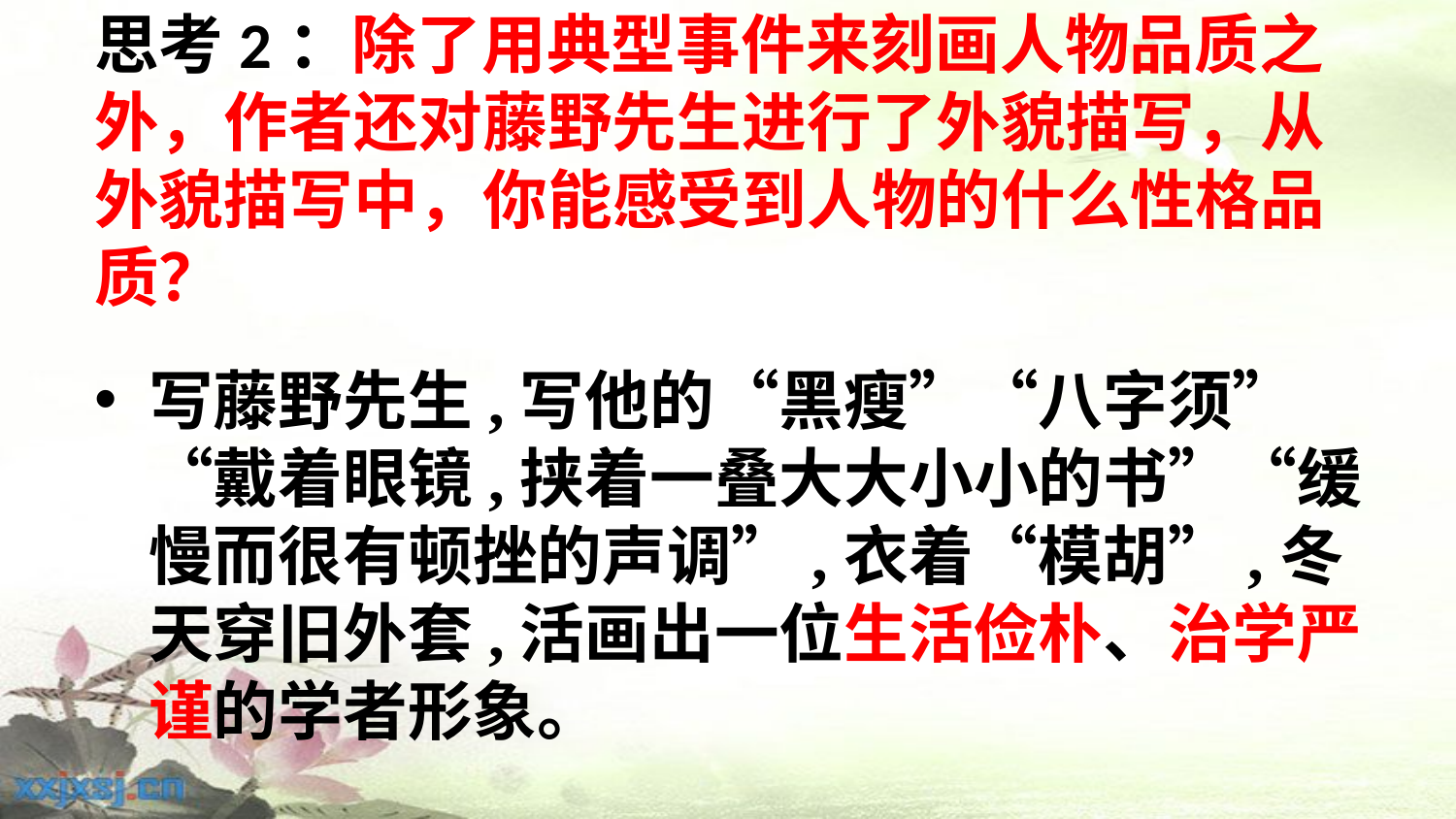

# 思考2：除了用典型事件来刻画人物品质之外，作者还对藤野先生进行了外貌描写，从外貌描写中，你能感受到人物的什么性格品质？
写藤野先生,写他的“黑瘦”“八字须”“戴着眼镜,挟着一叠大大小小的书”“缓慢而很有顿挫的声调”,衣着“模胡”,冬天穿旧外套,活画出一位生活俭朴、治学严谨的学者形象。